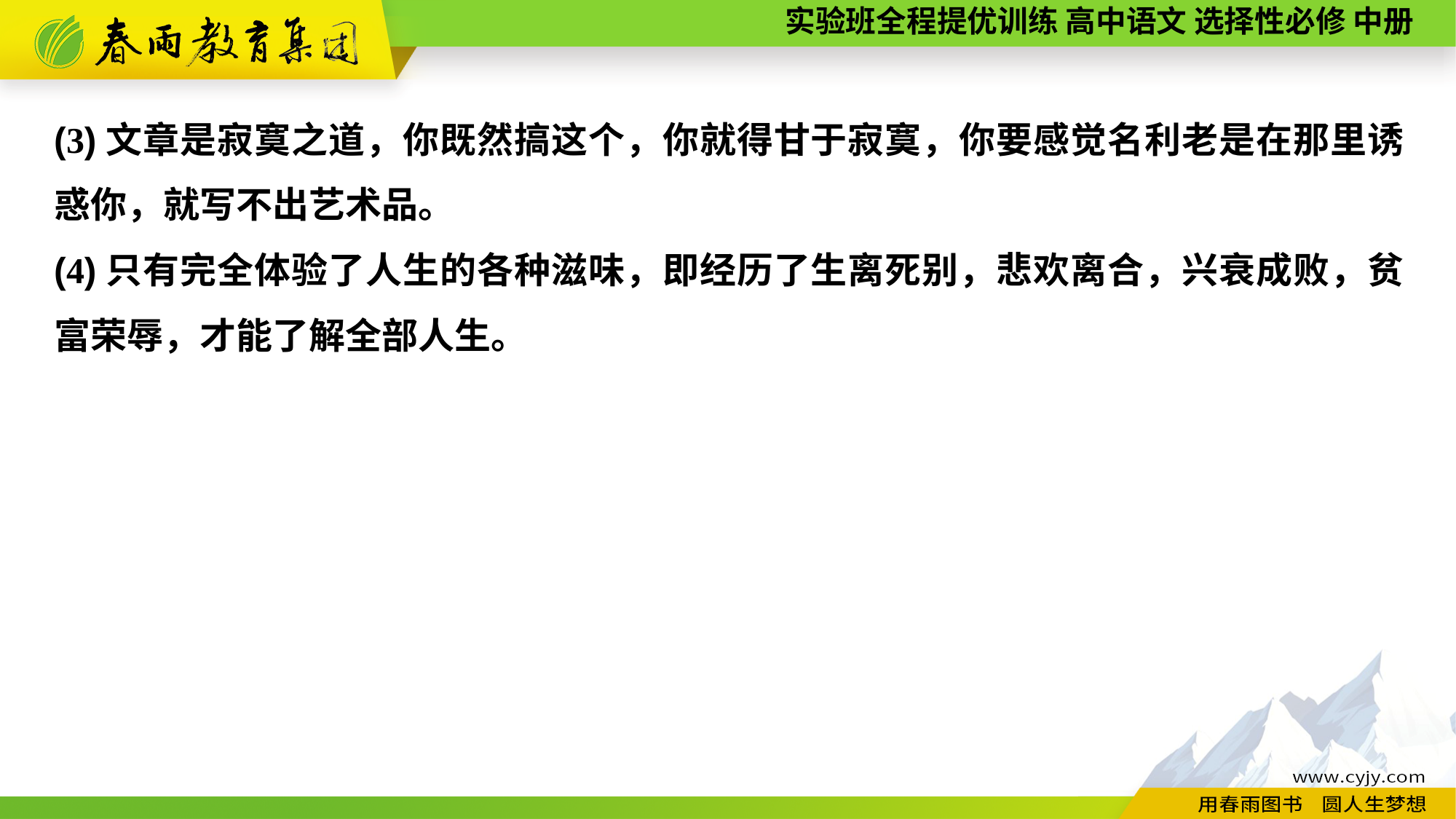

(3)文章是寂寞之道，你既然搞这个，你就得甘于寂寞，你要感觉名利老是在那里诱惑你，就写不出艺术品。
(4)只有完全体验了人生的各种滋味，即经历了生离死别，悲欢离合，兴衰成败，贫富荣辱，才能了解全部人生。